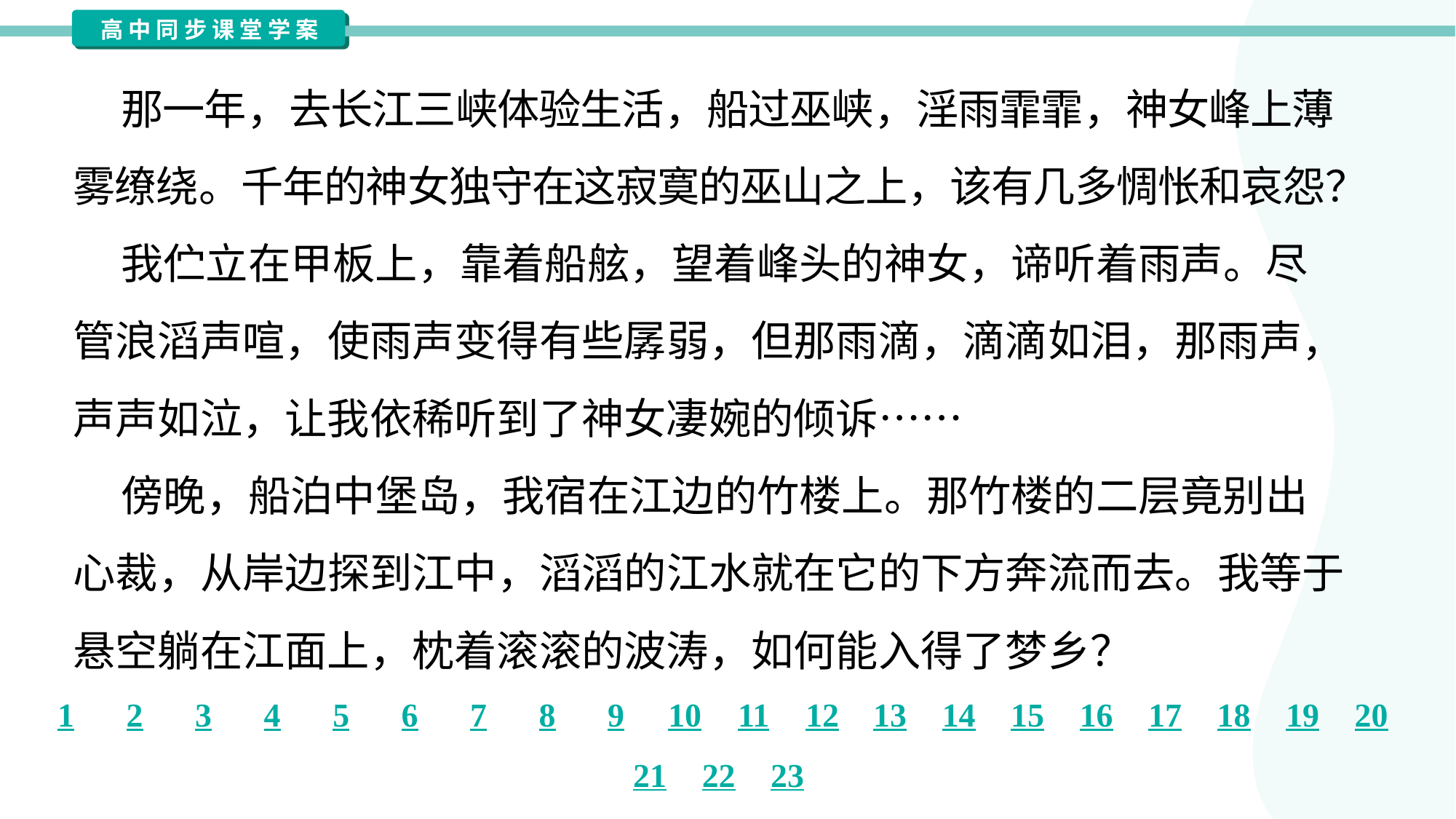

那一年，去长江三峡体验生活，船过巫峡，淫雨霏霏，神女峰上薄
雾缭绕。千年的神女独守在这寂寞的巫山之上，该有几多惆怅和哀怨？
    我伫立在甲板上，靠着船舷，望着峰头的神女，谛听着雨声。尽
管浪滔声喧，使雨声变得有些孱弱，但那雨滴，滴滴如泪，那雨声，
声声如泣，让我依稀听到了神女凄婉的倾诉……
    傍晚，船泊中堡岛，我宿在江边的竹楼上。那竹楼的二层竟别出
心裁，从岸边探到江中，滔滔的江水就在它的下方奔流而去。我等于
悬空躺在江面上，枕着滚滚的波涛，如何能入得了梦乡？